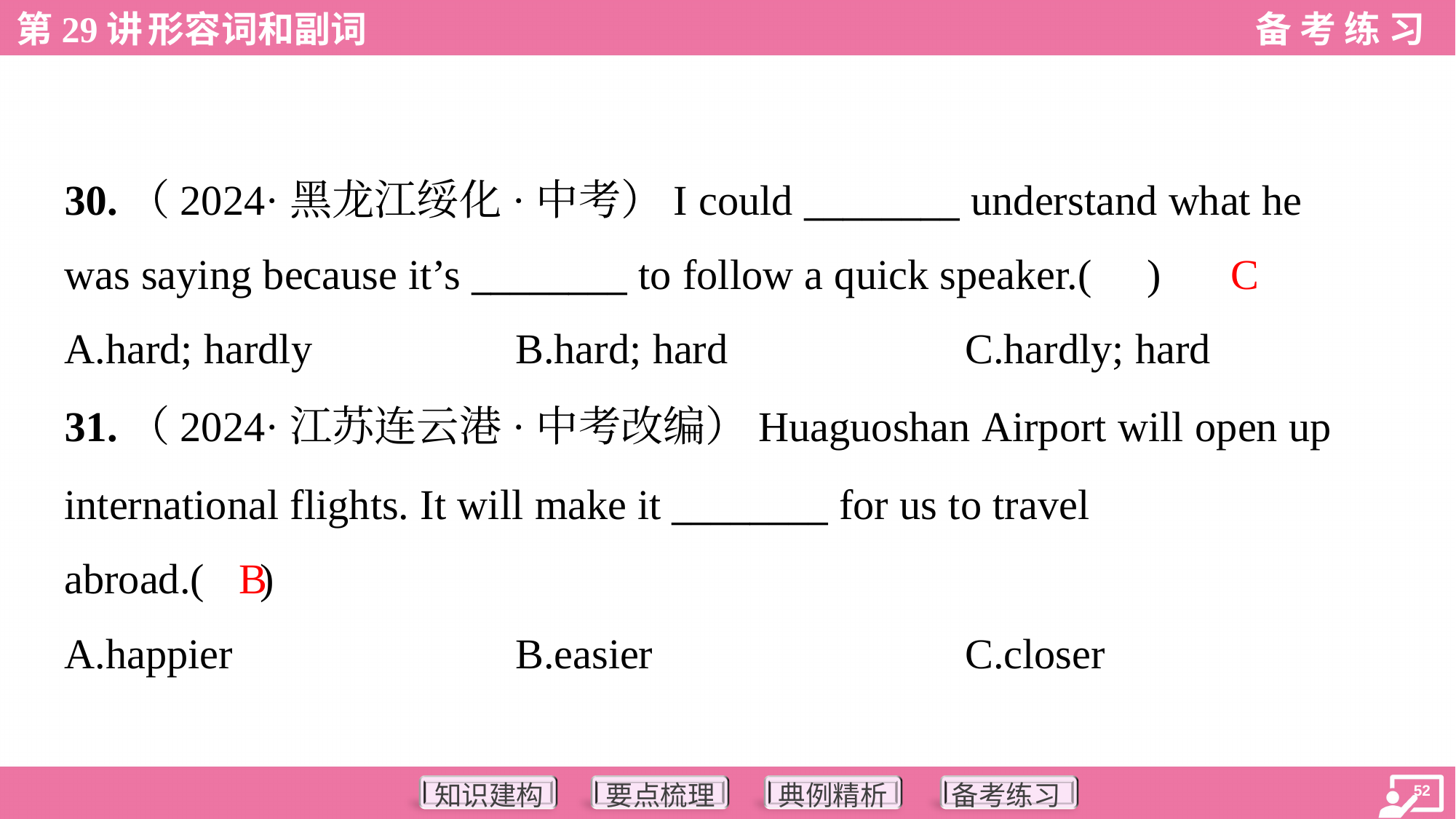

30.（2024·黑龙江绥化·中考）I could ________ understand what he
was saying because it’s ________ to follow a quick speaker.(     )
C
A.hard; hardly	B.hard; hard	C.hardly; hard
31.（2024·江苏连云港·中考改编）Huaguoshan Airport will open up
international flights. It will make it ________ for us to travel
abroad.(     )
B
A.happier	B.easier	C.closer